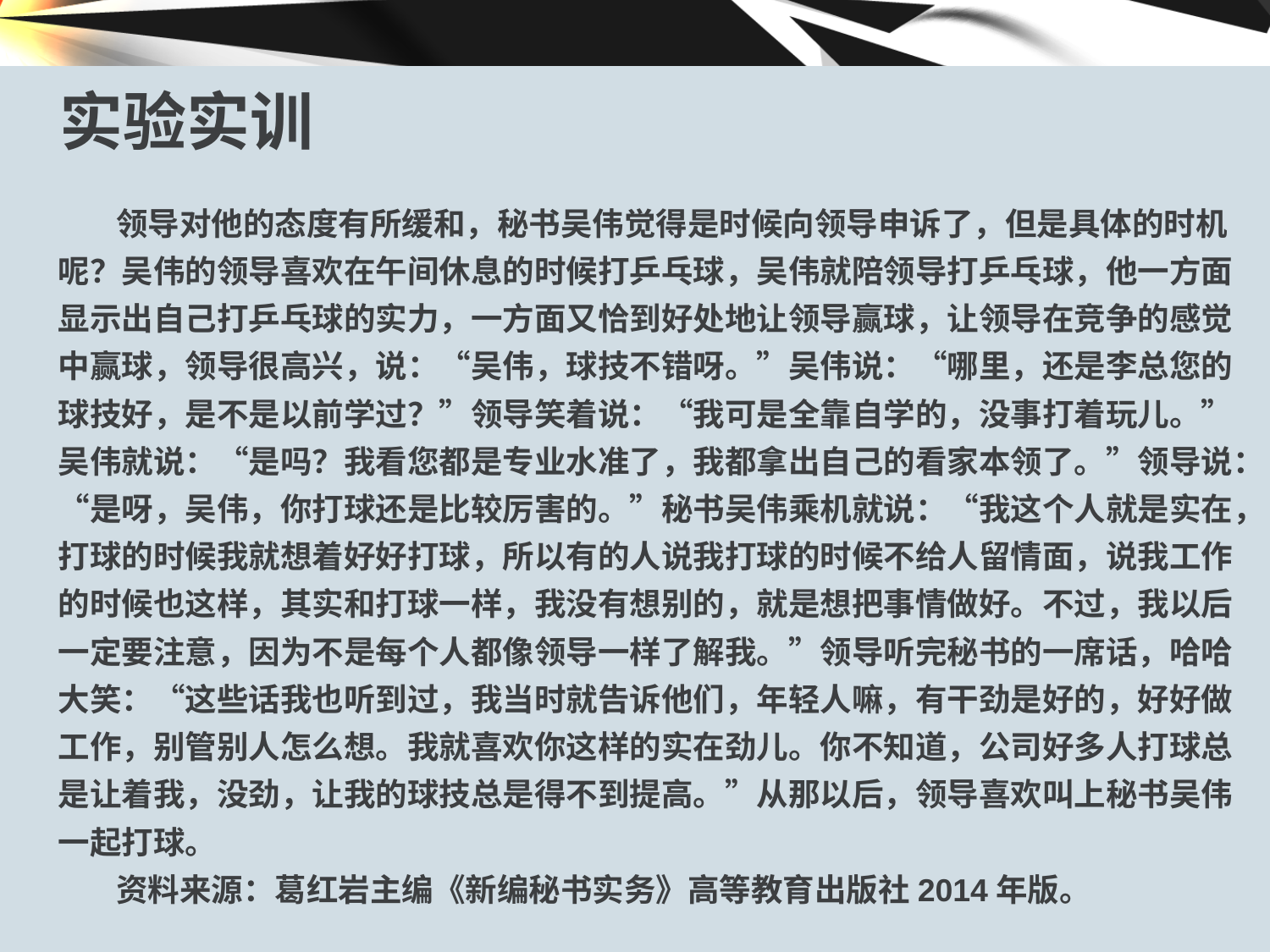

实验实训
       领导对他的态度有所缓和，秘书吴伟觉得是时候向领导申诉了，但是具体的时机呢？吴伟的领导喜欢在午间休息的时候打乒乓球，吴伟就陪领导打乒乓球，他一方面显示出自己打乒乓球的实力，一方面又恰到好处地让领导赢球，让领导在竞争的感觉中赢球，领导很高兴，说：“吴伟，球技不错呀。”吴伟说：“哪里，还是李总您的球技好，是不是以前学过？”领导笑着说：“我可是全靠自学的，没事打着玩儿。”吴伟就说：“是吗？我看您都是专业水准了，我都拿出自己的看家本领了。”领导说：“是呀，吴伟，你打球还是比较厉害的。”秘书吴伟乘机就说：“我这个人就是实在，打球的时候我就想着好好打球，所以有的人说我打球的时候不给人留情面，说我工作的时候也这样，其实和打球一样，我没有想别的，就是想把事情做好。不过，我以后一定要注意，因为不是每个人都像领导一样了解我。”领导听完秘书的一席话，哈哈大笑：“这些话我也听到过，我当时就告诉他们，年轻人嘛，有干劲是好的，好好做工作，别管别人怎么想。我就喜欢你这样的实在劲儿。你不知道，公司好多人打球总是让着我，没劲，让我的球技总是得不到提高。”从那以后，领导喜欢叫上秘书吴伟一起打球。
       资料来源：葛红岩主编《新编秘书实务》高等教育出版社2014年版。